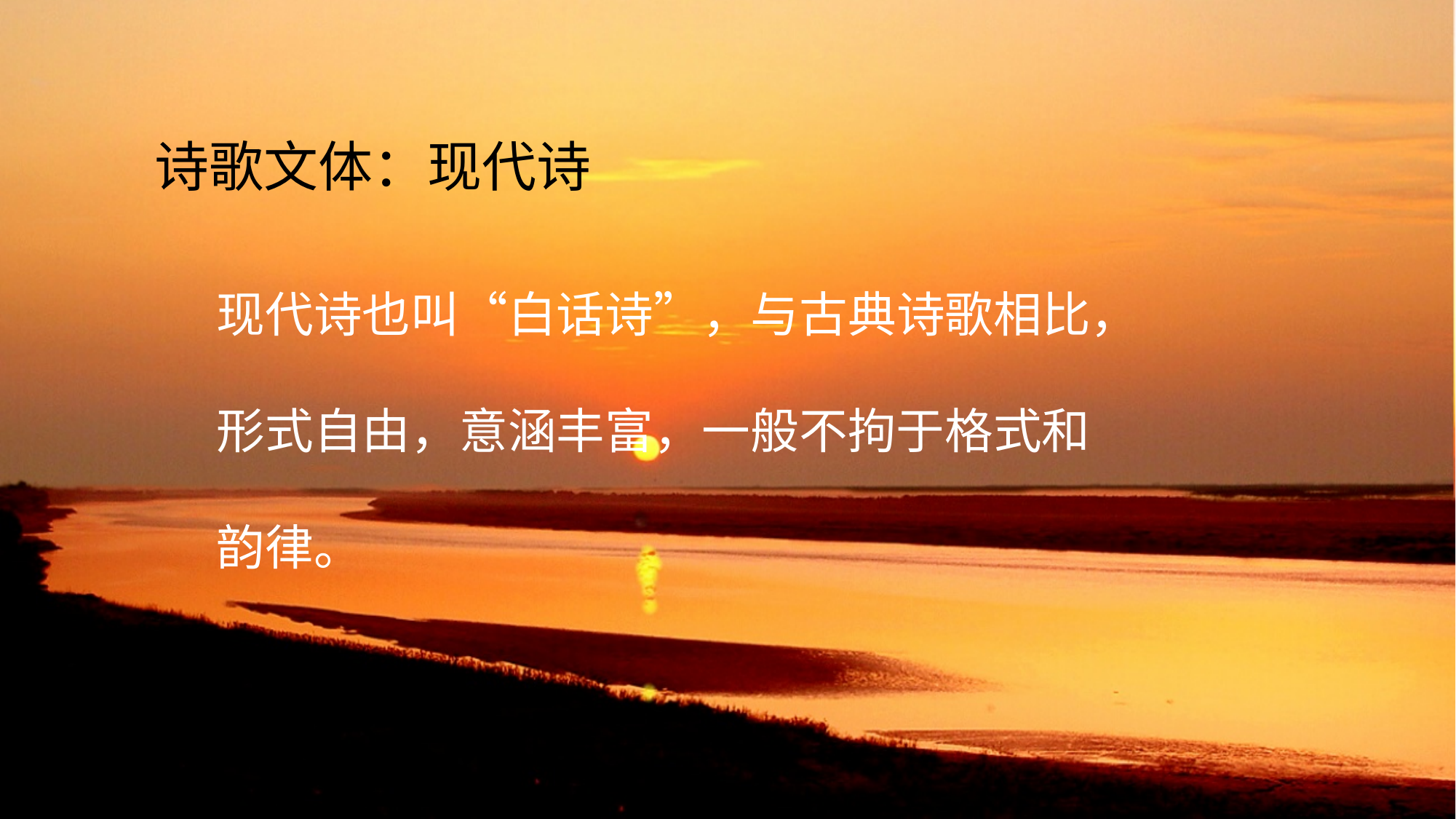

诗歌文体：现代诗
现代诗也叫“白话诗”，与古典诗歌相比，形式自由，意涵丰富，一般不拘于格式和韵律。